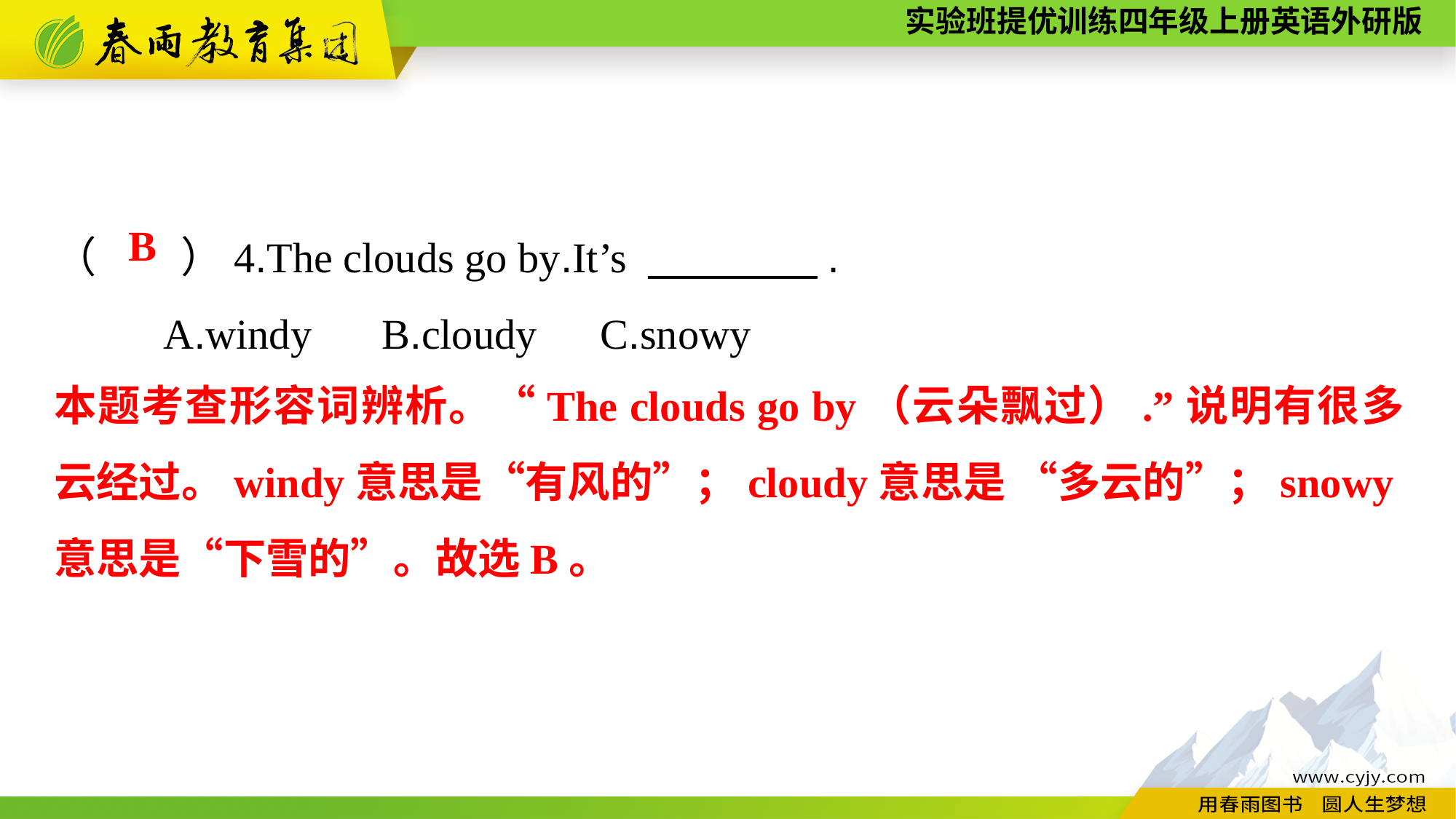

（　　）4.The clouds go by.It’s 　　　　.
	A.windy	B.cloudy	C.snowy
B
本题考查形容词辨析。“The clouds go by（云朵飘过）.”说明有很多云经过。windy意思是“有风的”；cloudy意思是 “多云的”；snowy意思是“下雪的”。故选B。